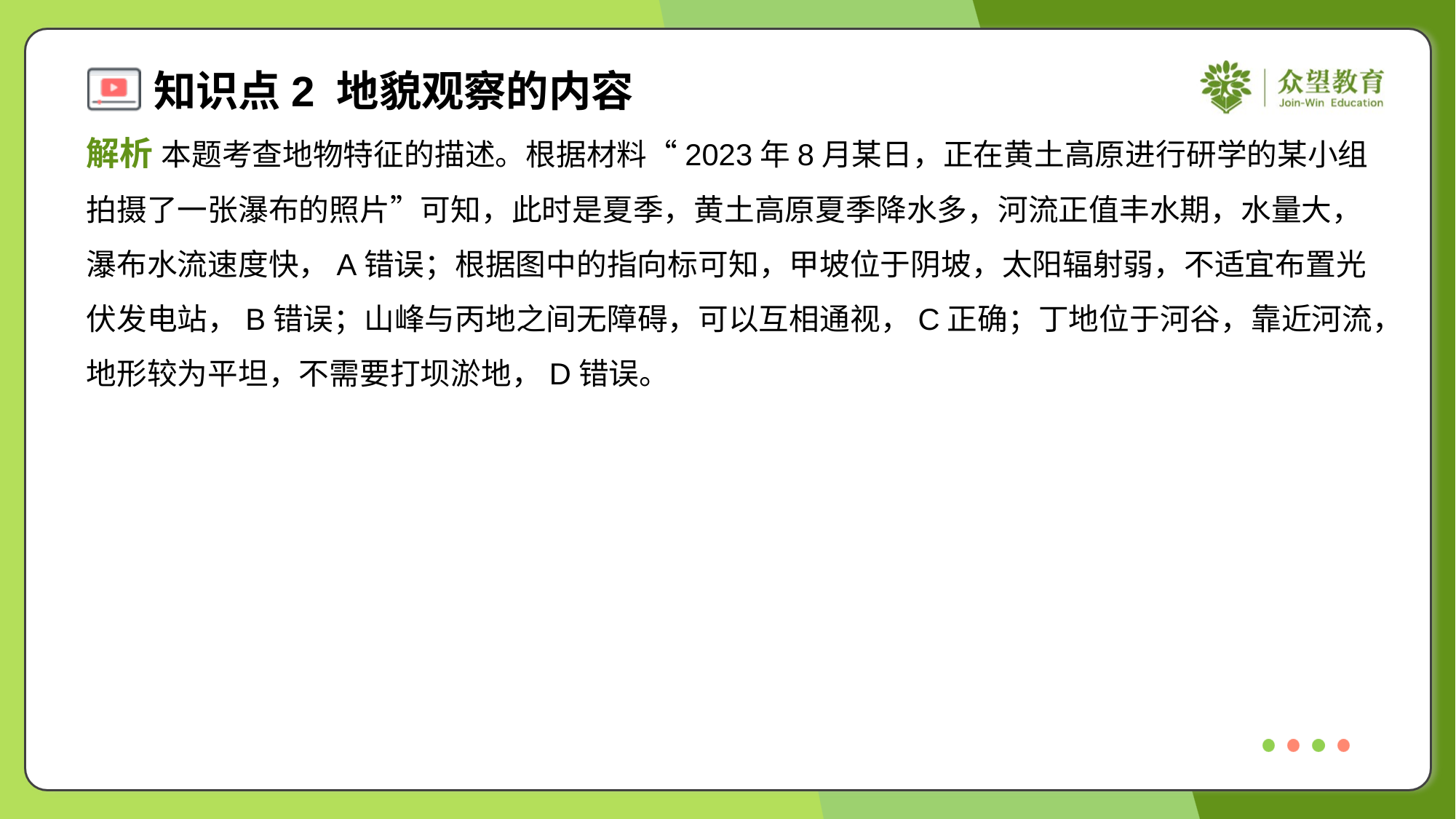

解析 本题考查地物特征的描述。根据材料“2023年8月某日，正在黄土高原进行研学的某小组
拍摄了一张瀑布的照片”可知，此时是夏季，黄土高原夏季降水多，河流正值丰水期，水量大，
瀑布水流速度快，A错误；根据图中的指向标可知，甲坡位于阴坡，太阳辐射弱，不适宜布置光
伏发电站，B错误；山峰与丙地之间无障碍，可以互相通视，C正确；丁地位于河谷，靠近河流，
地形较为平坦，不需要打坝淤地，D错误。